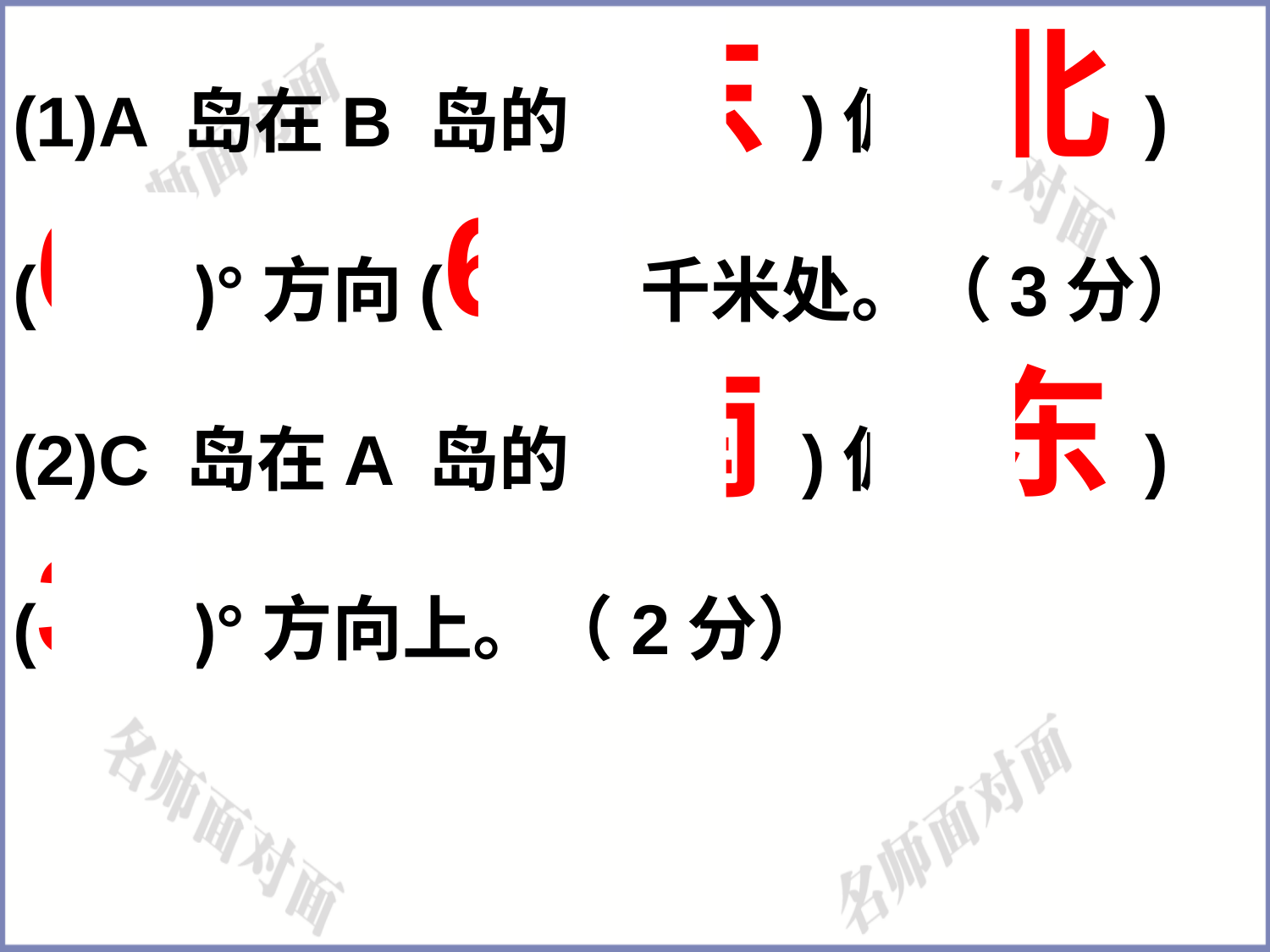

(1)A 岛在B 岛的(东)偏(北)
(60)°方向(60)千米处。（3分）
(2)C 岛在A 岛的(南)偏(东)
(30)°方向上。（2分）